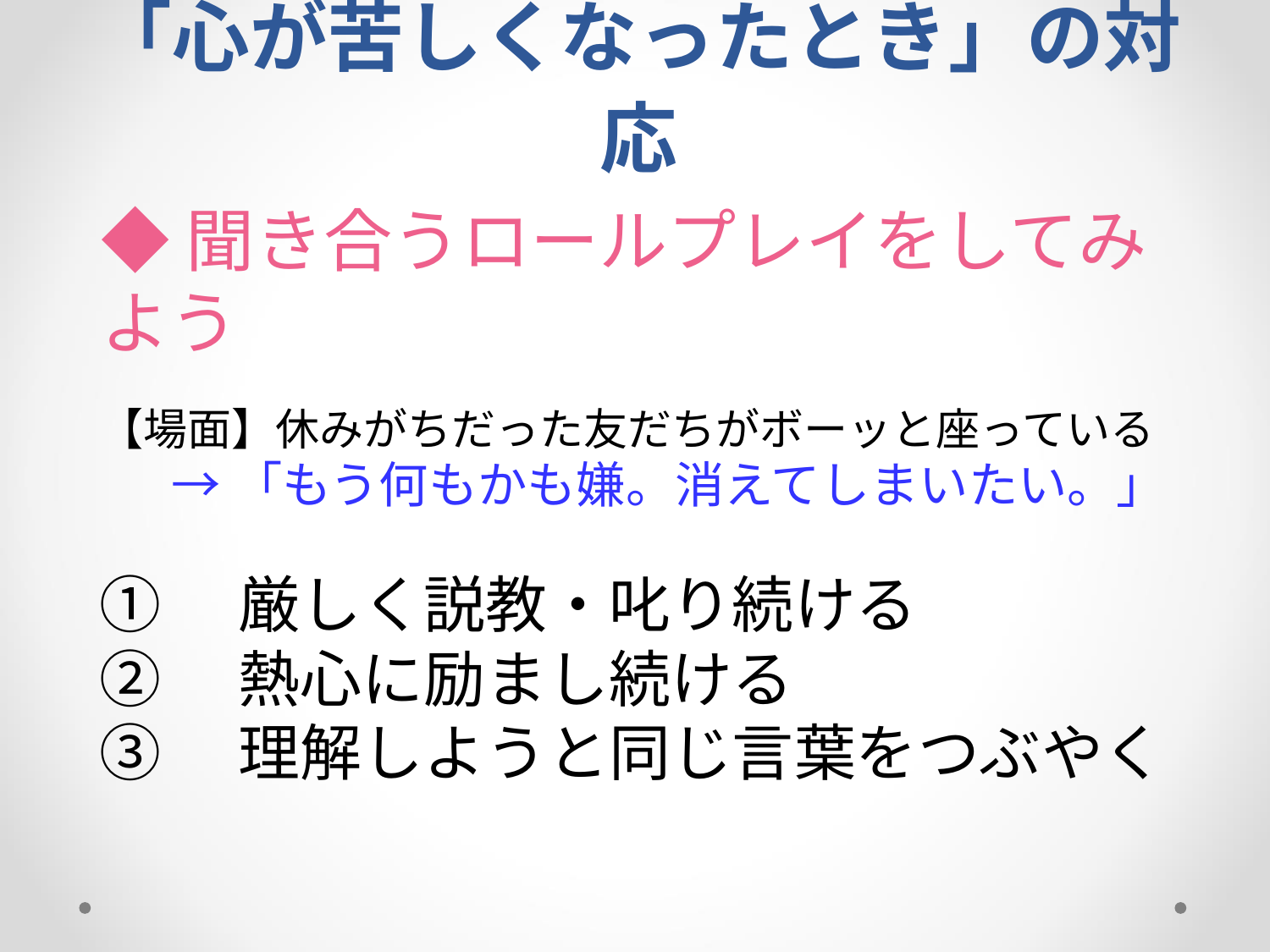

# 「心が苦しくなったとき」の対応
◆聞き合うロールプレイをしてみよう

【場面】休みがちだった友だちがボーッと座っている
→「もう何もかも嫌。消えてしまいたい。」

①　厳しく説教・叱り続ける
②　熱心に励まし続ける
③　理解しようと同じ言葉をつぶやく